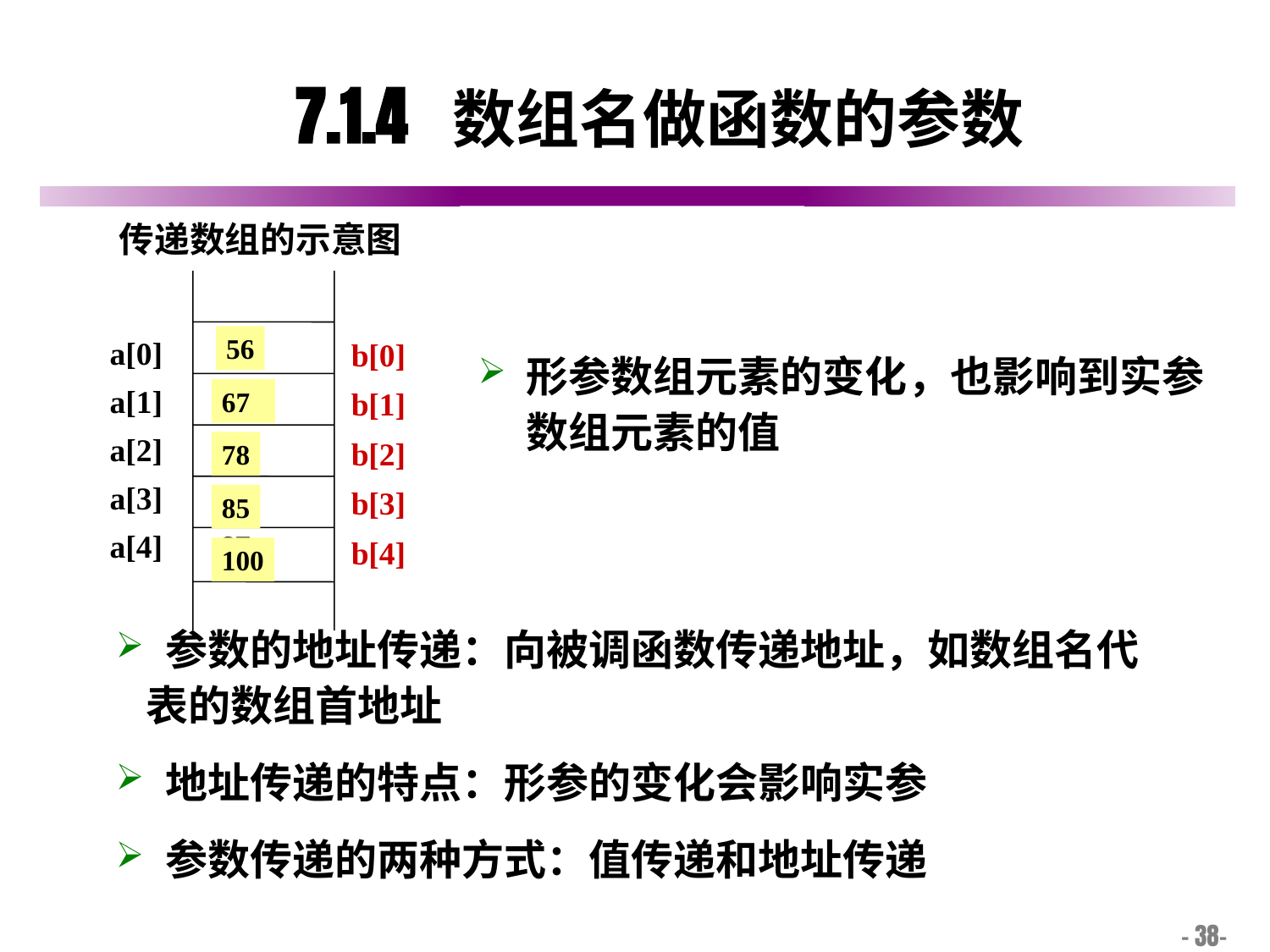

# 7.1.4  数组名做函数的参数
  传递数组的示意图

a[0]        85
a[1]       100
a[2]       78
a[3]       56
a[4]       67
b[0]b[1] b[2] b[3] b[4]

56
67
78
85
100
形参数组元素的变化，也影响到实参数组元素的值
 参数的地址传递：向被调函数传递地址，如数组名代表的数组首地址
 地址传递的特点：形参的变化会影响实参
 参数传递的两种方式：值传递和地址传递
 - 38-